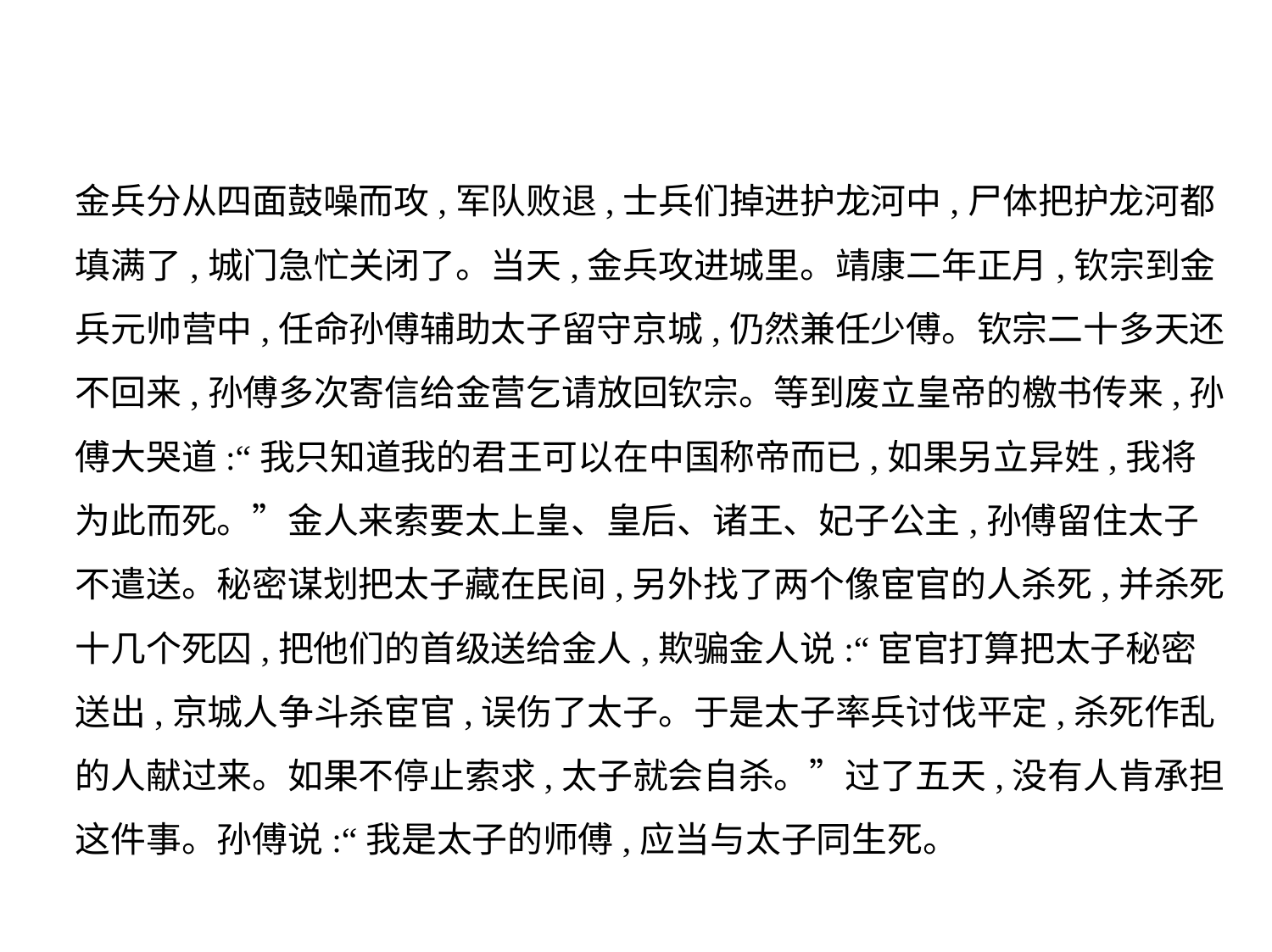

金兵分从四面鼓噪而攻,军队败退,士兵们掉进护龙河中,尸体把护龙河都
填满了,城门急忙关闭了。当天,金兵攻进城里。靖康二年正月,钦宗到金
兵元帅营中,任命孙傅辅助太子留守京城,仍然兼任少傅。钦宗二十多天还
不回来,孙傅多次寄信给金营乞请放回钦宗。等到废立皇帝的檄书传来,孙
傅大哭道:“我只知道我的君王可以在中国称帝而已,如果另立异姓,我将
为此而死。”金人来索要太上皇、皇后、诸王、妃子公主,孙傅留住太子
不遣送。秘密谋划把太子藏在民间,另外找了两个像宦官的人杀死,并杀死
十几个死囚,把他们的首级送给金人,欺骗金人说:“宦官打算把太子秘密
送出,京城人争斗杀宦官,误伤了太子。于是太子率兵讨伐平定,杀死作乱
的人献过来。如果不停止索求,太子就会自杀。”过了五天,没有人肯承担
这件事。孙傅说:“我是太子的师傅,应当与太子同生死。